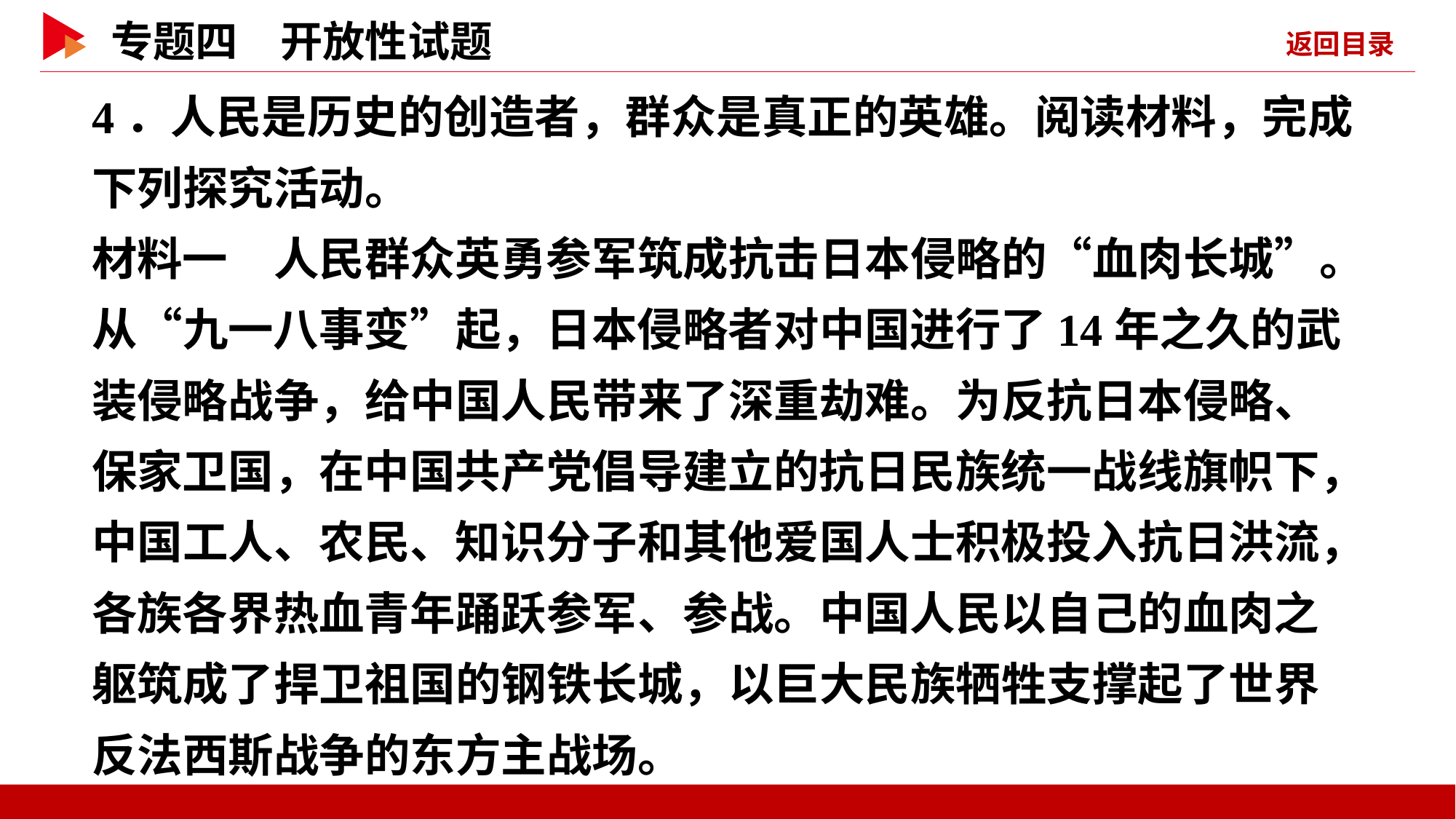

4．人民是历史的创造者，群众是真正的英雄。阅读材料，完成下列探究活动。
材料一　人民群众英勇参军筑成抗击日本侵略的“血肉长城”。从“九一八事变”起，日本侵略者对中国进行了14年之久的武装侵略战争，给中国人民带来了深重劫难。为反抗日本侵略、保家卫国，在中国共产党倡导建立的抗日民族统一战线旗帜下，中国工人、农民、知识分子和其他爱国人士积极投入抗日洪流，各族各界热血青年踊跃参军、参战。中国人民以自己的血肉之躯筑成了捍卫祖国的钢铁长城，以巨大民族牺牲支撑起了世界反法西斯战争的东方主战场。